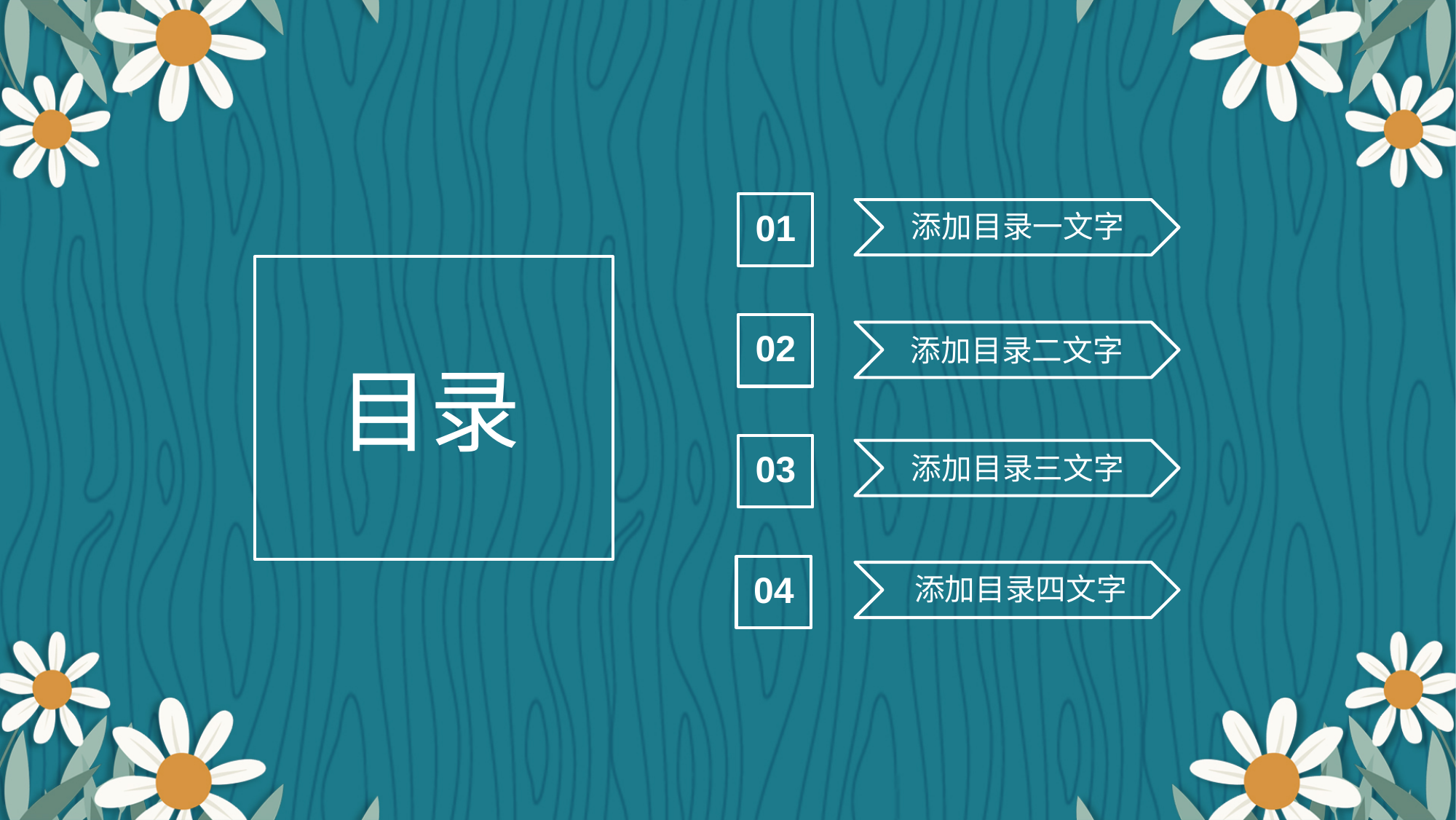

01

添加目录一文字

添加目录二文字

添加目录三文字

添加目录四文字

目录

02

03

04